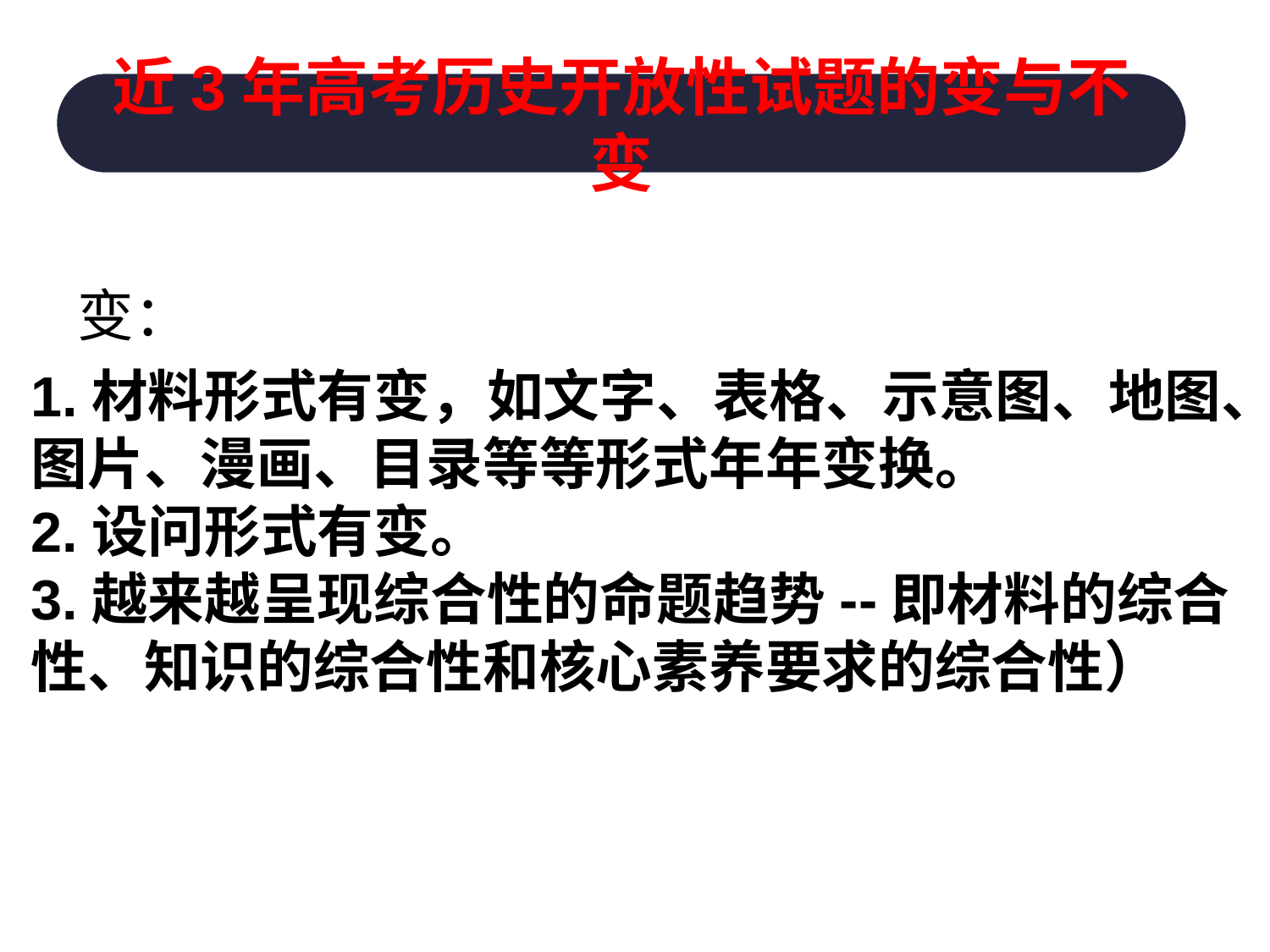

近3年高考历史开放性试题的变与不变
  变：
1.材料形式有变，如文字、表格、示意图、地图、图片、漫画、目录等等形式年年变换。
2.设问形式有变。
3.越来越呈现综合性的命题趋势--即材料的综合性、知识的综合性和核心素养要求的综合性）